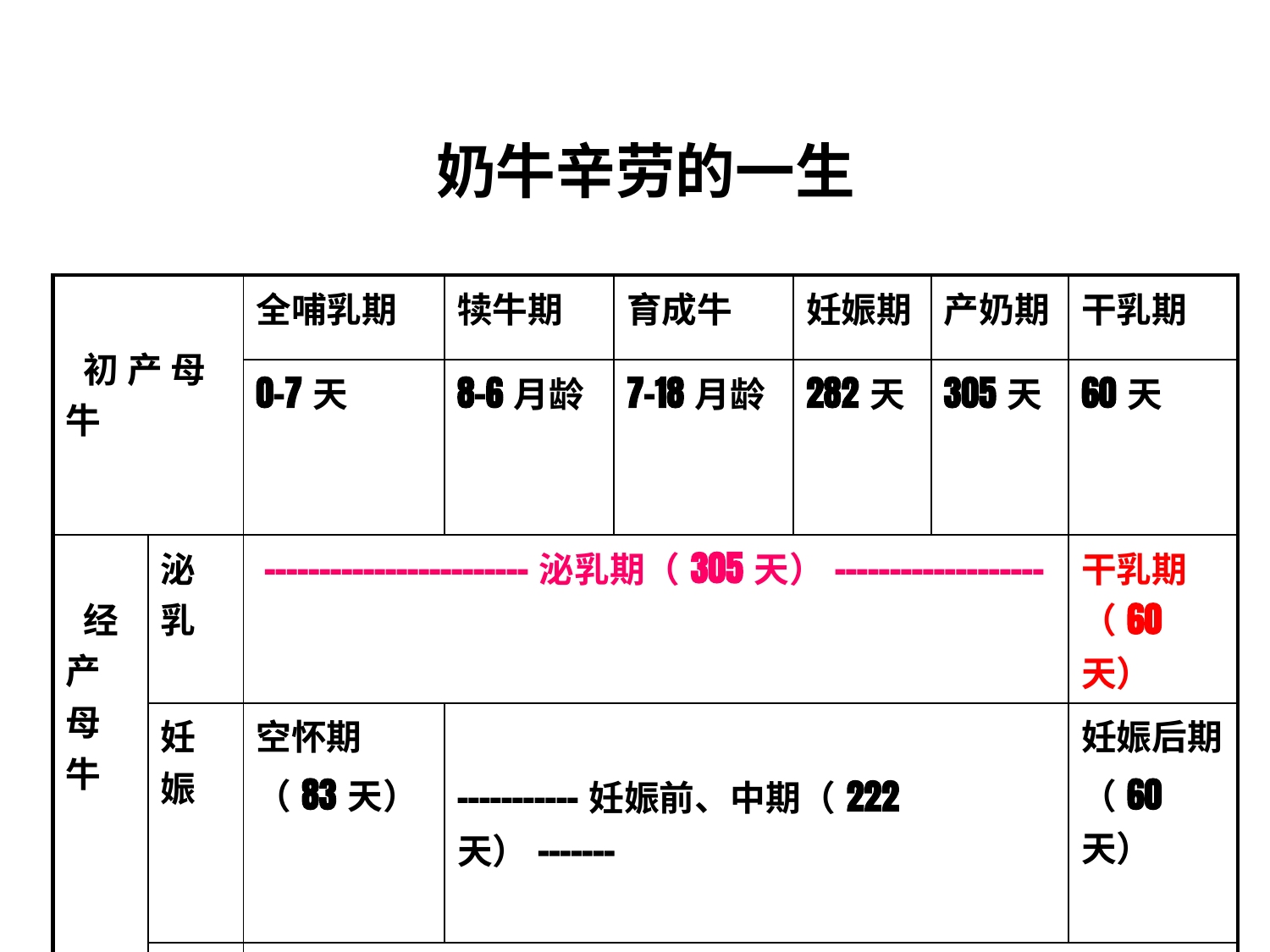

# 奶牛辛劳的一生
| 初 产 母 牛 |  | 全哺乳期 | 犊牛期 | 育成牛 | 妊娠期 | 产奶期 | 干乳期 |
| --- | --- | --- | --- | --- | --- | --- | --- |
|  |  | 0-7天 | 8-6月龄 | 7-18月龄 | 282天 | 305天 | 60天 |
| 经 产 母 牛 | 泌乳 | ------------------------泌乳期（305天）------------------- |  |  |  |  | 干乳期（60天） |
|  | 妊娠 | 空怀期 （83天） | -----------妊娠前、中期（222天）------- |  |  |  | 妊娠后期 （60天） |
|  | 生长 | --------------------------生长需要（1-3胎）------------------------------ |  |  |  |  |  |